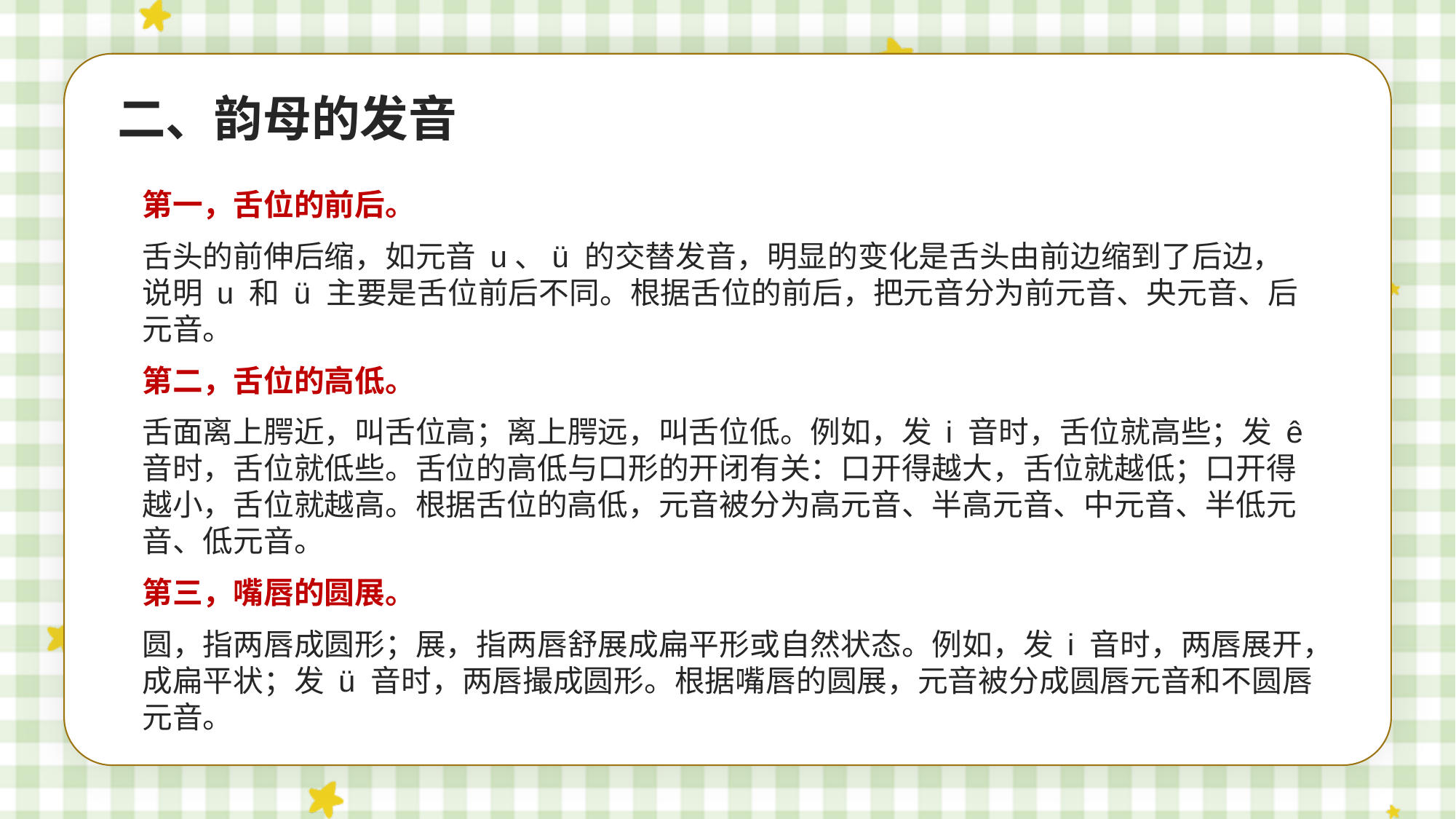

二、韵母的发音
第一，舌位的前后。
舌头的前伸后缩，如元音 u、ü 的交替发音，明显的变化是舌头由前边缩到了后边，说明 u 和 ü 主要是舌位前后不同。根据舌位的前后，把元音分为前元音、央元音、后元音。
第二，舌位的高低。
舌面离上腭近，叫舌位高；离上腭远，叫舌位低。例如，发 i 音时，舌位就高些；发 ê 音时，舌位就低些。舌位的高低与口形的开闭有关：口开得越大，舌位就越低；口开得越小，舌位就越高。根据舌位的高低，元音被分为高元音、半高元音、中元音、半低元音、低元音。
第三，嘴唇的圆展。
圆，指两唇成圆形；展，指两唇舒展成扁平形或自然状态。例如，发 i 音时，两唇展开，成扁平状；发 ü 音时，两唇撮成圆形。根据嘴唇的圆展，元音被分成圆唇元音和不圆唇元音。